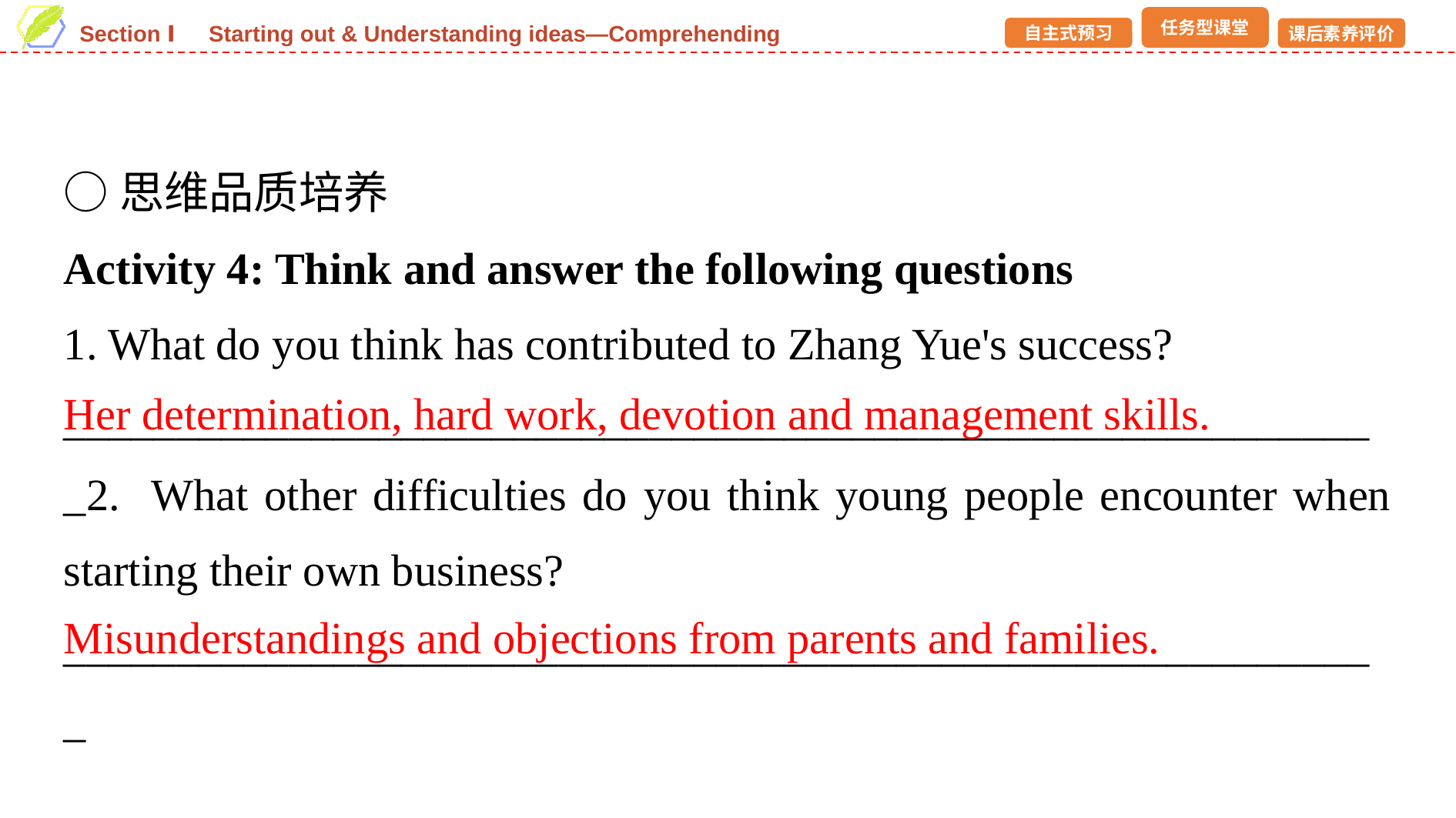

○思维品质培养
Activity 4: Think and answer the following questions
1. What do you think has contributed to Zhang Yue's success?
___________________________________________________________2.  What other difficulties do you think young people encounter when starting their own business?
___________________________________________________________
Her determination, hard work, devotion and management skills.
Misunderstandings and objections from parents and families.